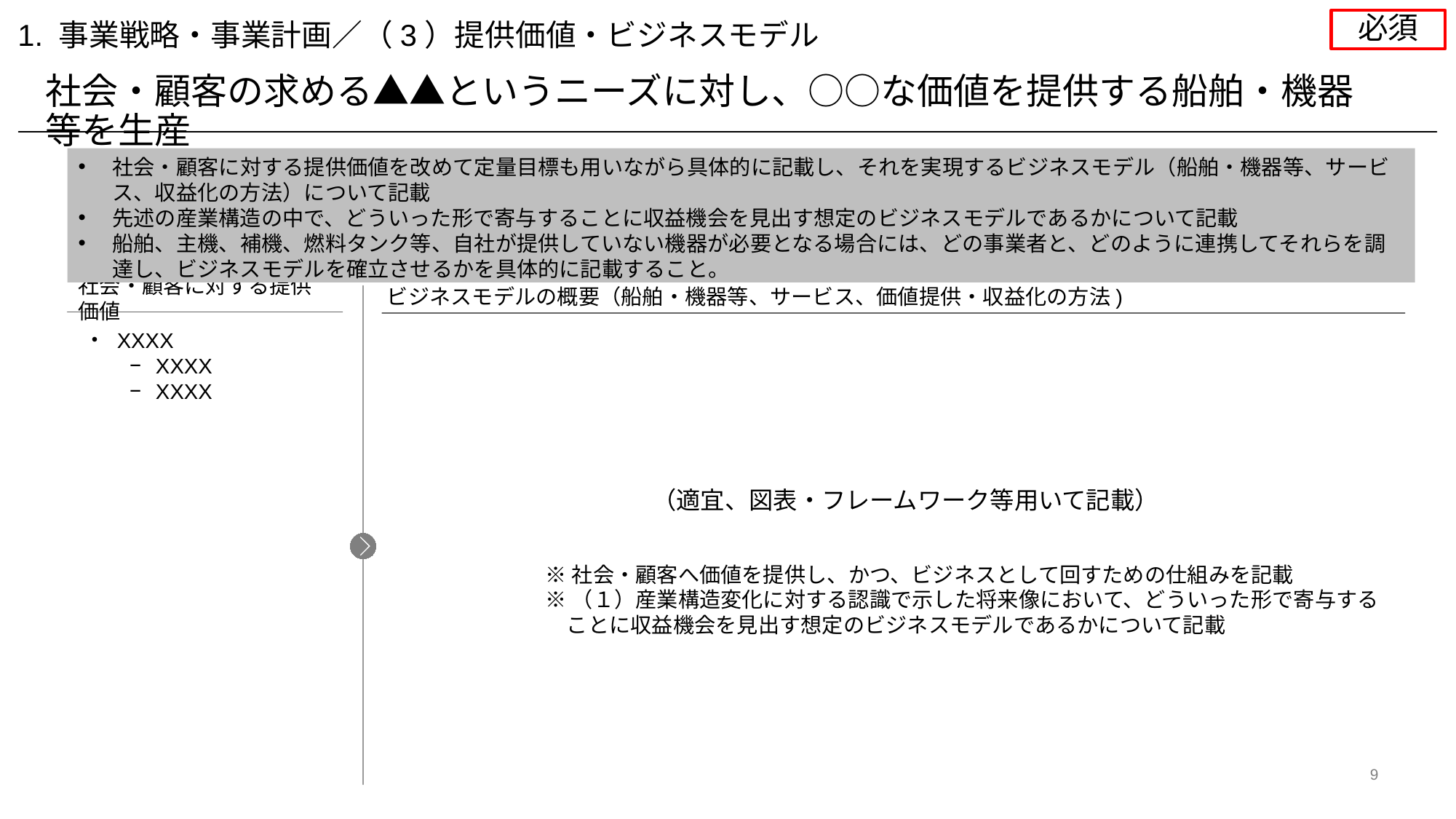

必須
1. 事業戦略・事業計画／（3）提供価値・ビジネスモデル
社会・顧客の求める▲▲というニーズに対し、○○な価値を提供する船舶・機器等を生産
社会・顧客に対する提供価値を改めて定量目標も用いながら具体的に記載し、それを実現するビジネスモデル（船舶・機器等、サービス、収益化の方法）について記載
先述の産業構造の中で、どういった形で寄与することに収益機会を見出す想定のビジネスモデルであるかについて記載
船舶、主機、補機、燃料タンク等、自社が提供していない機器が必要となる場合には、どの事業者と、どのように連携してそれらを調達し、ビジネスモデルを確立させるかを具体的に記載すること。
ビジネスモデルの概要（船舶・機器等、サービス、価値提供・収益化の方法)
社会・顧客に対する提供価値
XXXX
XXXX
XXXX
（適宜、図表・フレームワーク等用いて記載）

※社会・顧客へ価値を提供し、かつ、ビジネスとして回すための仕組みを記載
※（１）産業構造変化に対する認識で示した将来像において、どういった形で寄与することに収益機会を見出す想定のビジネスモデルであるかについて記載